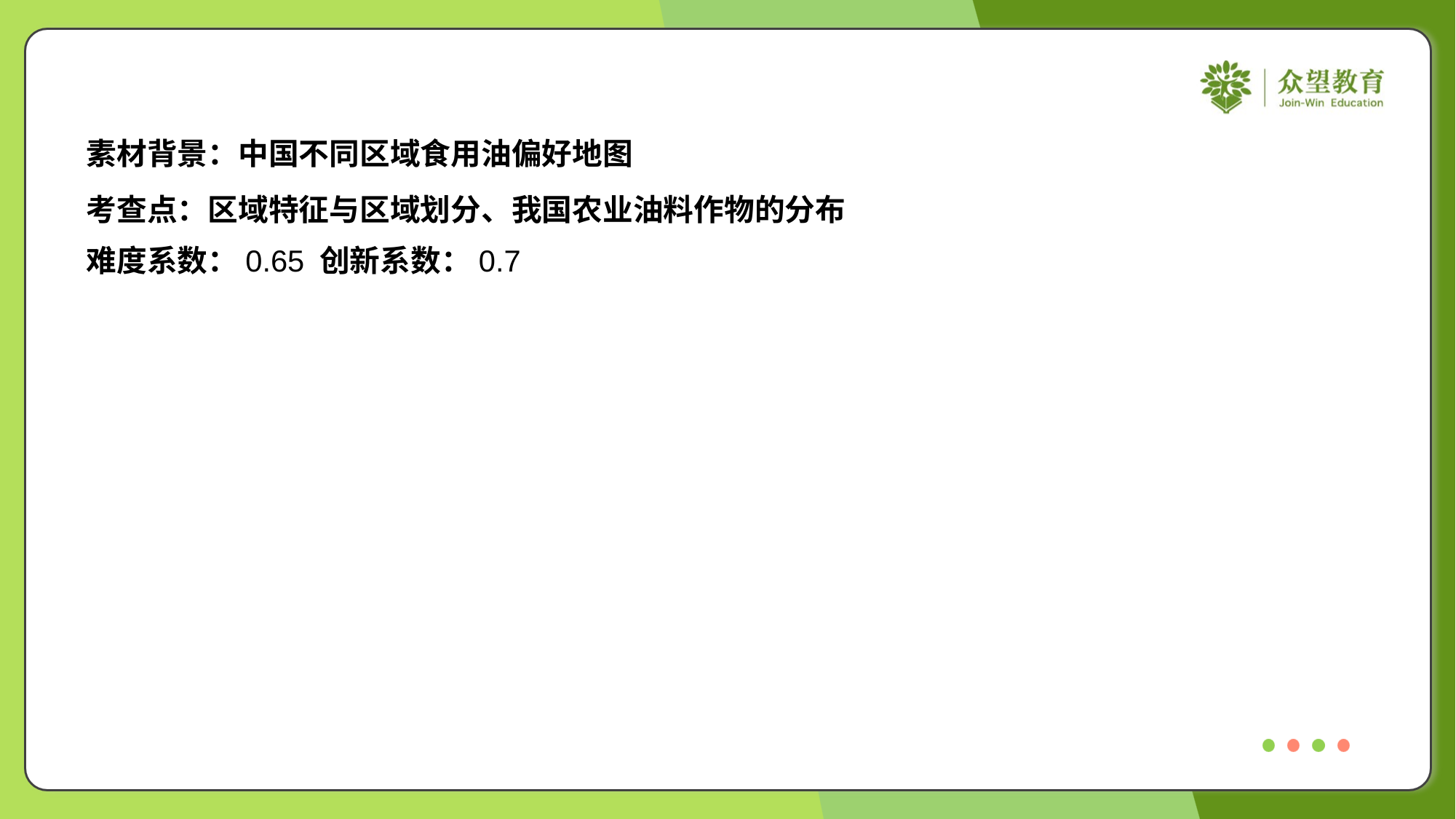

素材背景：中国不同区域食用油偏好地图
考查点：区域特征与区域划分、我国农业油料作物的分布
难度系数：0.65 创新系数：0.7